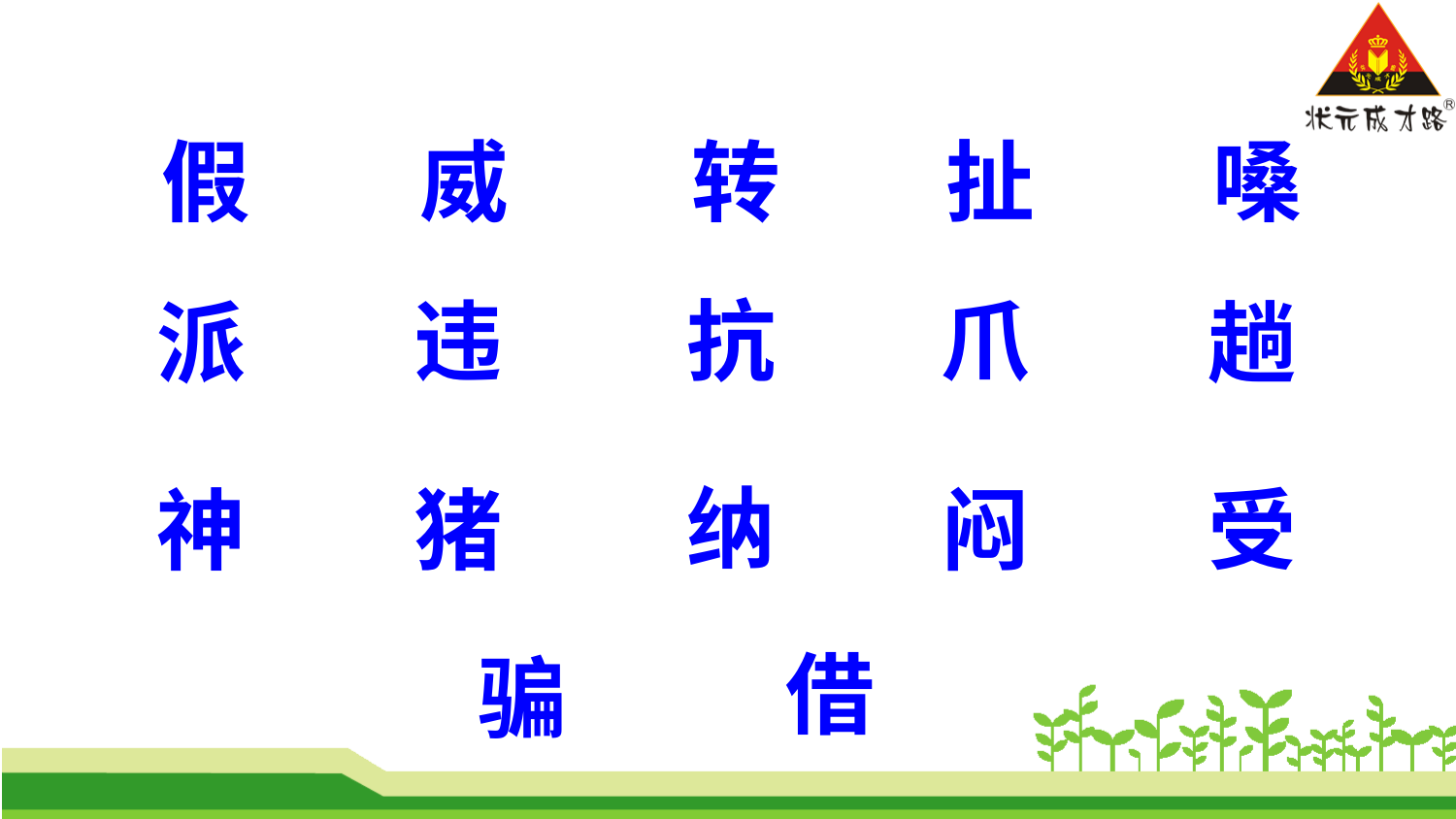

威
转
扯
嗓
假
违
抗
爪
趟
派
纳
神
猪
闷
受
借
骗